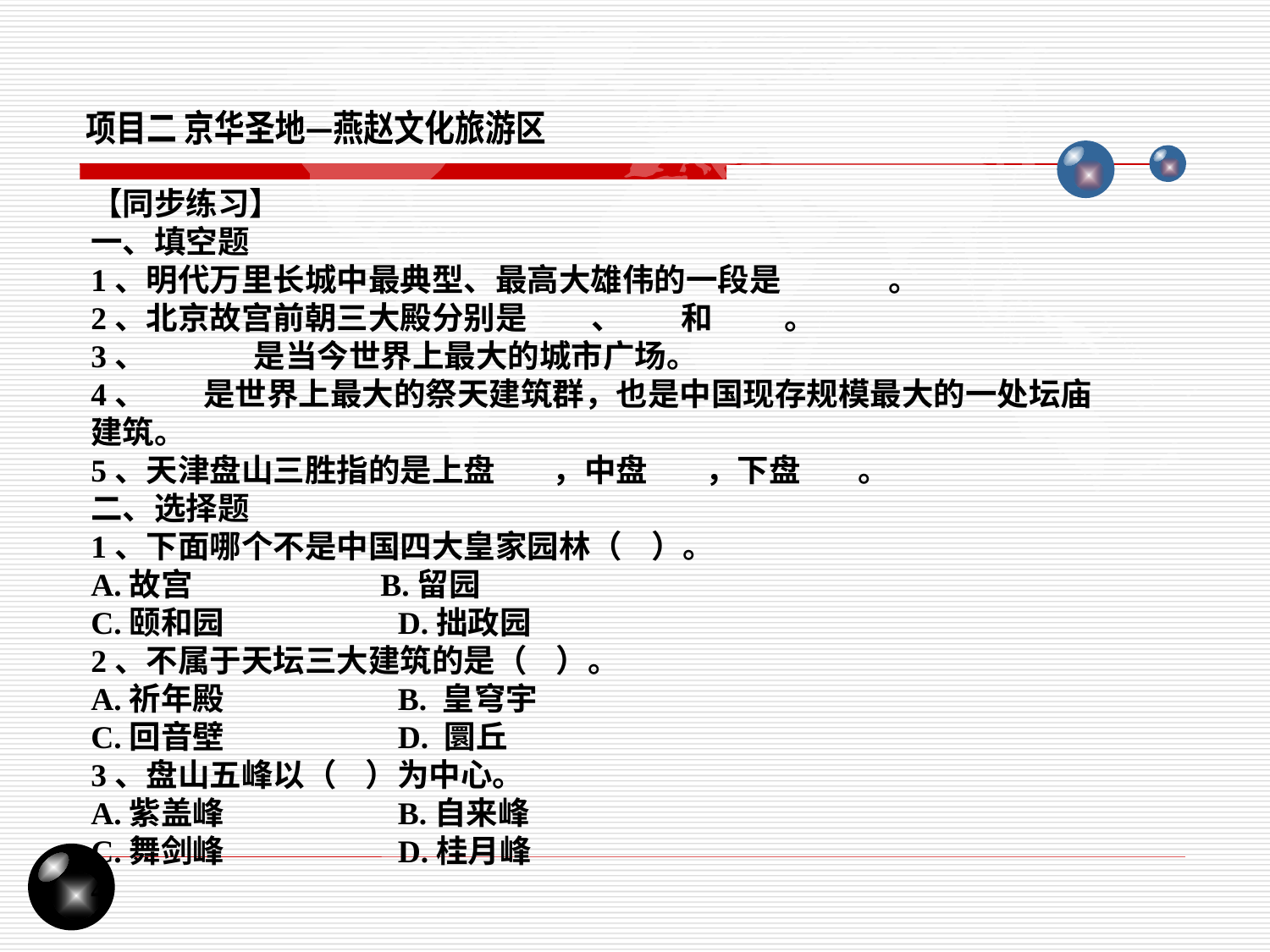

项目二 京华圣地—燕赵文化旅游区
【同步练习】
一、填空题
1、明代万里长城中最典型、最高大雄伟的一段是               。
2、北京故宫前朝三大殿分别是         、        和          。
3、               是当今世界上最大的城市广场。
4、        是世界上最大的祭天建筑群，也是中国现存规模最大的一处坛庙建筑。
5、天津盘山三胜指的是上盘        ，中盘        ，下盘        。
二、选择题
1、下面哪个不是中国四大皇家园林（    ）。
A.故宫                         B.留园
C.颐和园                       D.拙政园
2、不属于天坛三大建筑的是（    ）。
A.祈年殿                       B. 皇穹宇
C.回音壁                       D. 圜丘
3、盘山五峰以（    ）为中心。
A.紫盖峰                       B.自来峰
C.舞剑峰                       D.桂月峰
4